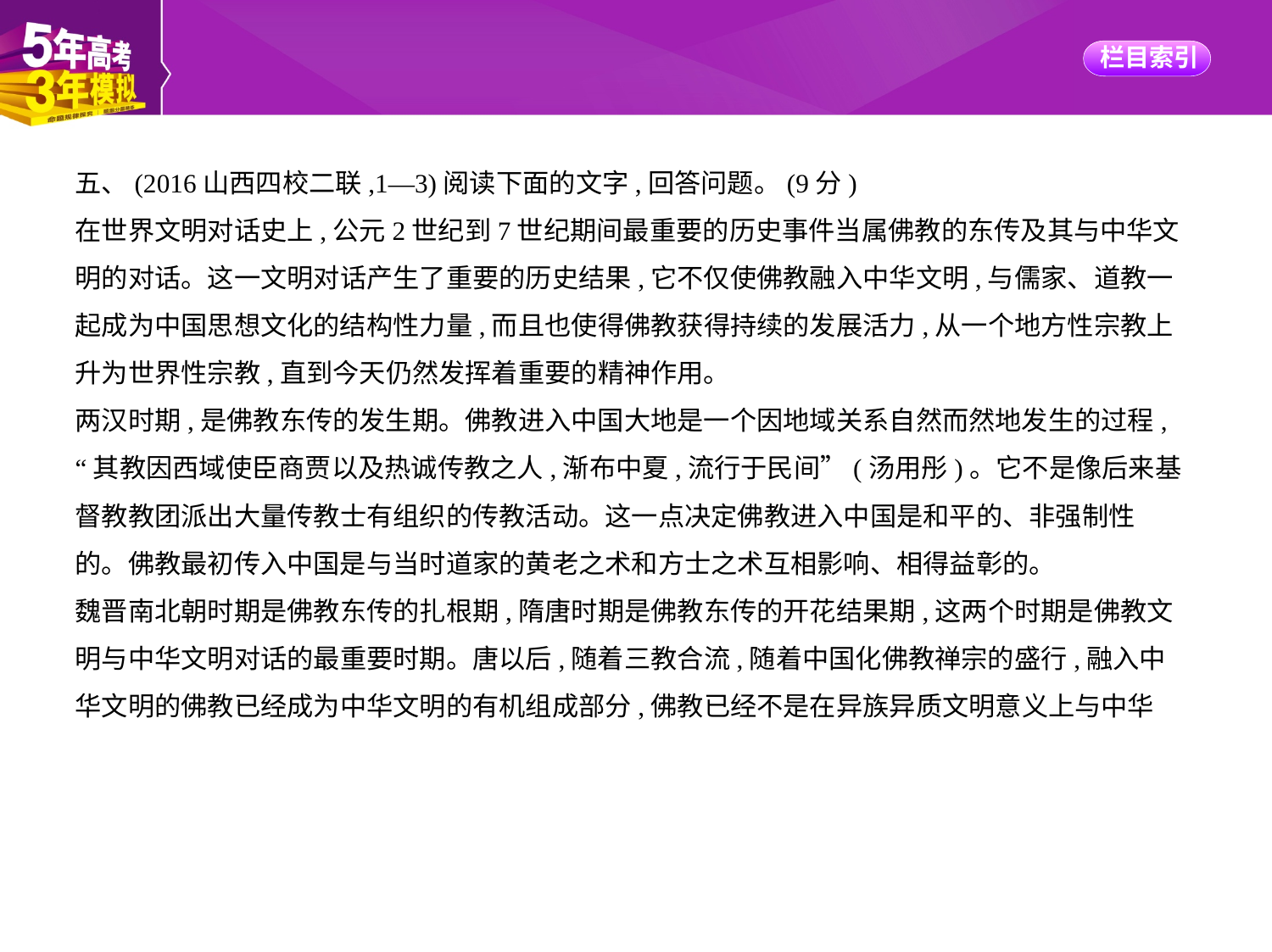

五、(2016山西四校二联,1—3)阅读下面的文字,回答问题。(9分)
在世界文明对话史上,公元2世纪到7世纪期间最重要的历史事件当属佛教的东传及其与中华文
明的对话。这一文明对话产生了重要的历史结果,它不仅使佛教融入中华文明,与儒家、道教一
起成为中国思想文化的结构性力量,而且也使得佛教获得持续的发展活力,从一个地方性宗教上
升为世界性宗教,直到今天仍然发挥着重要的精神作用。
两汉时期,是佛教东传的发生期。佛教进入中国大地是一个因地域关系自然而然地发生的过程,
“其教因西域使臣商贾以及热诚传教之人,渐布中夏,流行于民间”(汤用彤)。它不是像后来基
督教教团派出大量传教士有组织的传教活动。这一点决定佛教进入中国是和平的、非强制性
的。佛教最初传入中国是与当时道家的黄老之术和方士之术互相影响、相得益彰的。
魏晋南北朝时期是佛教东传的扎根期,隋唐时期是佛教东传的开花结果期,这两个时期是佛教文
明与中华文明对话的最重要时期。唐以后,随着三教合流,随着中国化佛教禅宗的盛行,融入中
华文明的佛教已经成为中华文明的有机组成部分,佛教已经不是在异族异质文明意义上与中华